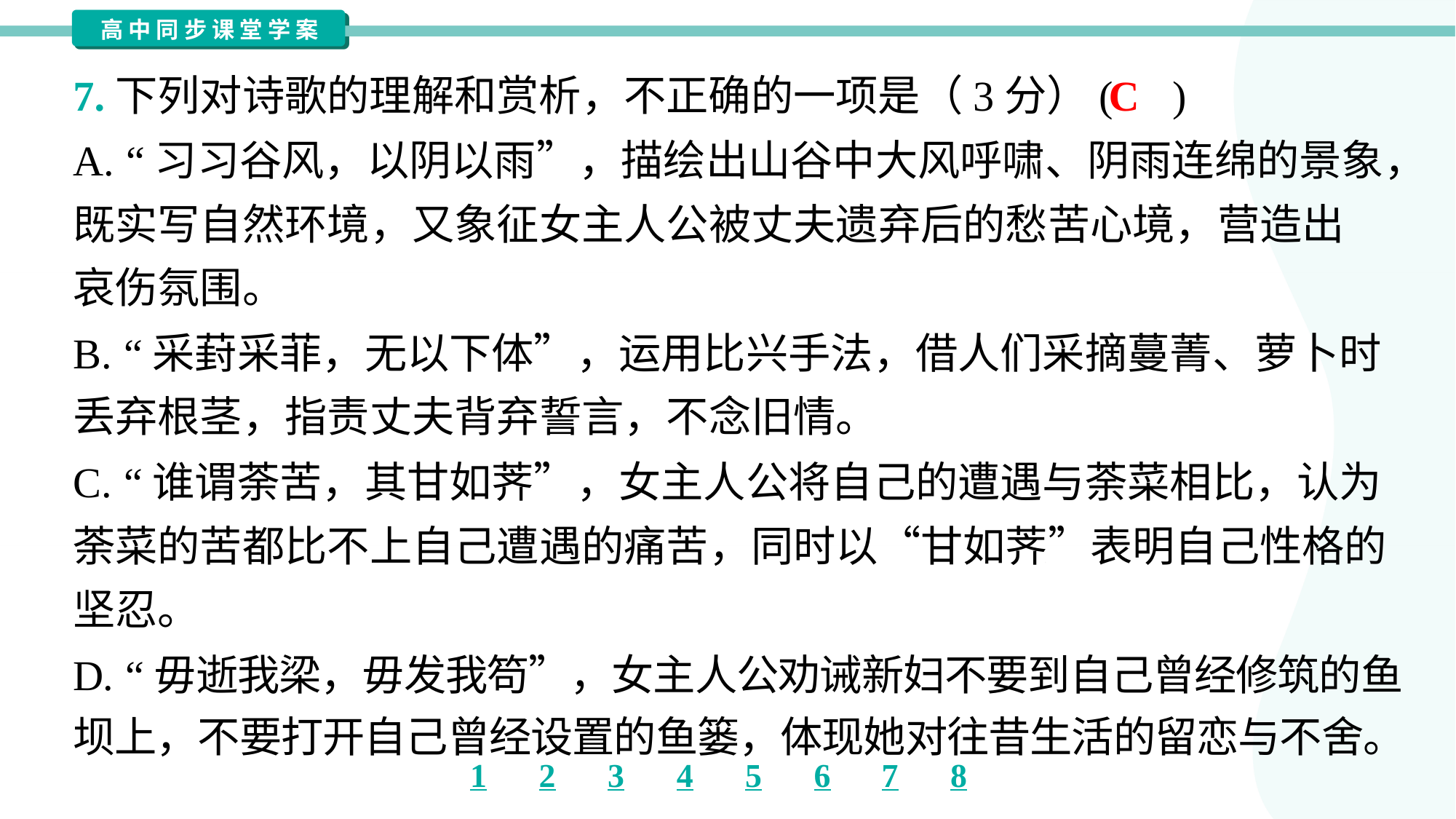

7.下列对诗歌的理解和赏析，不正确的一项是（3分）(     )
C
A. “习习谷风，以阴以雨”，描绘出山谷中大风呼啸、阴雨连绵的景象，
既实写自然环境，又象征女主人公被丈夫遗弃后的愁苦心境，营造出
哀伤氛围。
B. “采葑采菲，无以下体”，运用比兴手法，借人们采摘蔓菁、萝卜时
丢弃根茎，指责丈夫背弃誓言，不念旧情。
C. “谁谓荼苦，其甘如荠”，女主人公将自己的遭遇与荼菜相比，认为
荼菜的苦都比不上自己遭遇的痛苦，同时以“甘如荠”表明自己性格的
坚忍。
D. “毋逝我梁，毋发我笱”，女主人公劝诫新妇不要到自己曾经修筑的鱼
坝上，不要打开自己曾经设置的鱼篓，体现她对往昔生活的留恋与不舍。